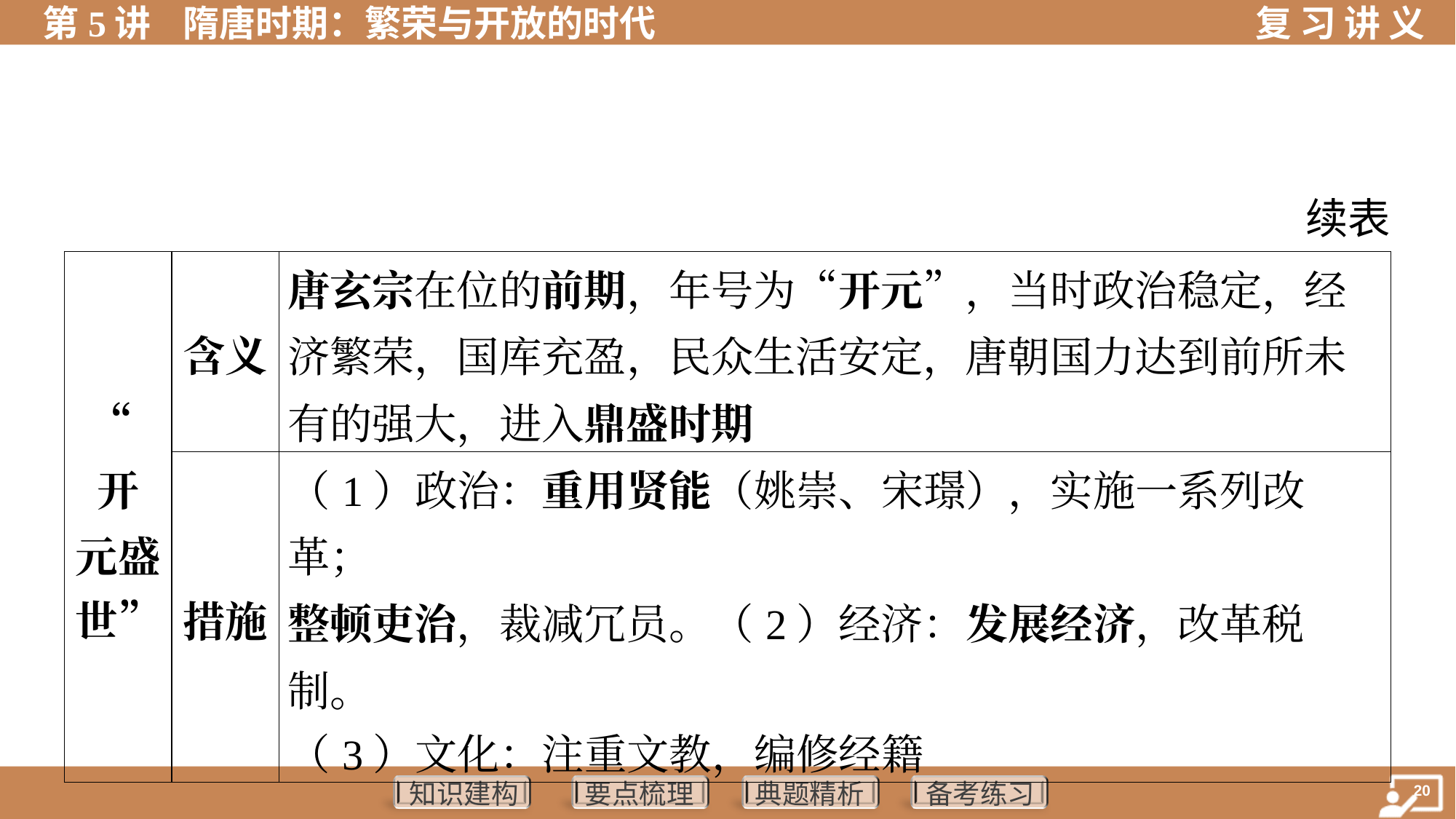

续表
| “开 元盛 世” | 含义 | 唐玄宗在位的前期，年号为“开元”，当时政治稳定，经济繁荣，国库充盈，民众生活安定，唐朝国力达到前所未有的强大，进入鼎盛时期 |  |
| --- | --- | --- | --- |
|  | 措施 | （1）政治：重用贤能（姚崇、宋璟），实施一系列改革； 整顿吏治，裁减冗员。（2）经济：发展经济，改革税制。 （3）文化：注重文教，编修经籍 |  |